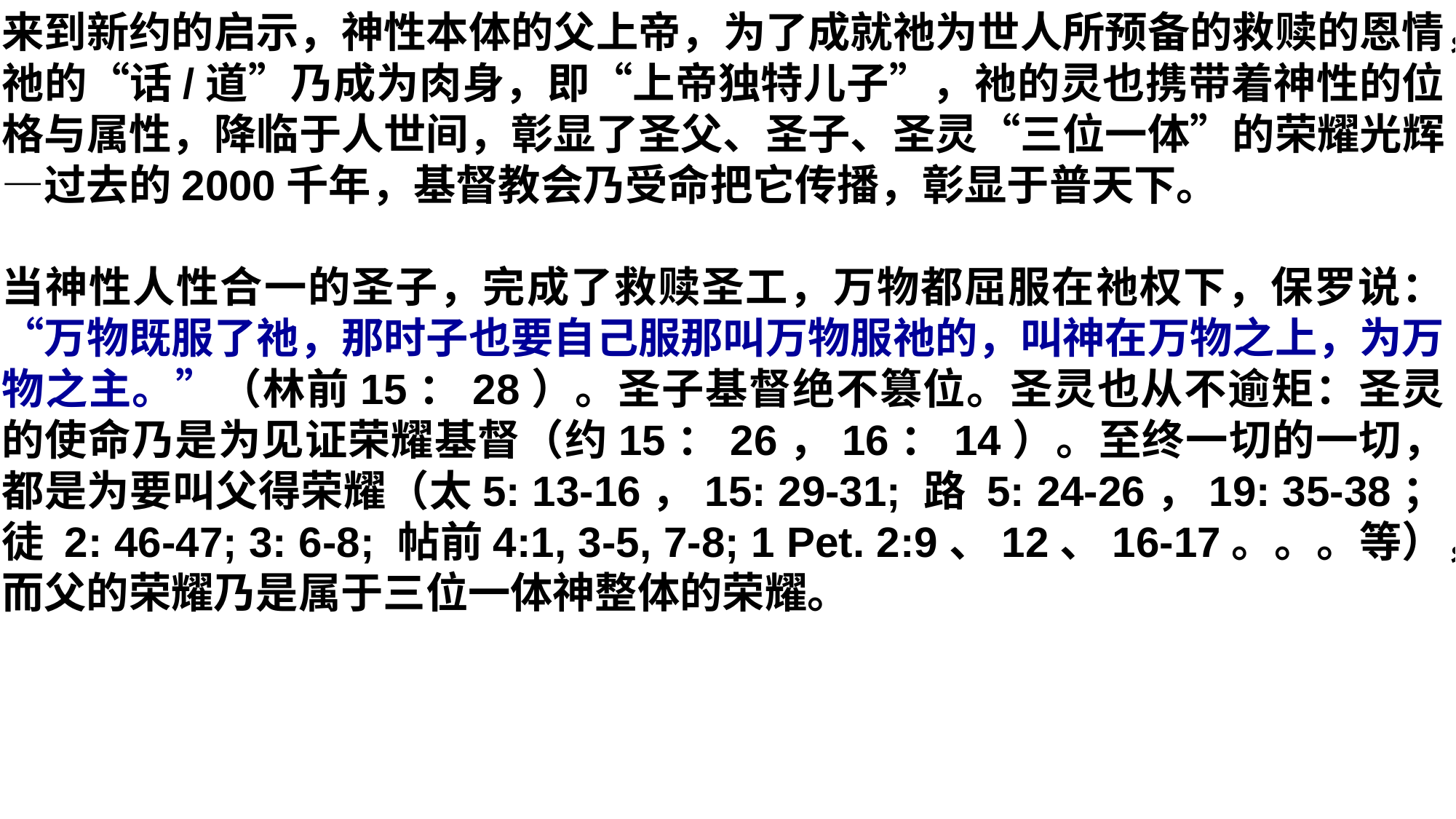

来到新约的启示，神性本体的父上帝，为了成就祂为世人所预备的救赎的恩情，祂的“话/道”乃成为肉身，即“上帝独特儿子”，祂的灵也携带着神性的位格与属性，降临于人世间，彰显了圣父、圣子、圣灵“三位一体”的荣耀光辉—过去的2000千年，基督教会乃受命把它传播，彰显于普天下。

当神性人性合一的圣子，完成了救赎圣工，万物都屈服在祂权下，保罗说：“万物既服了祂，那时子也要自己服那叫万物服祂的，叫神在万物之上，为万物之主。”（林前15：28）。圣子基督绝不篡位。圣灵也从不逾矩：圣灵的使命乃是为见证荣耀基督（约15：26，16：14）。至终一切的一切，都是为要叫父得荣耀（太5: 13-16，15: 29-31; 路 5: 24-26，19: 35-38；徒 2: 46-47; 3: 6-8; 帖前4:1, 3-5, 7-8; 1 Pet. 2:9、12、16-17。。。等），而父的荣耀乃是属于三位一体神整体的荣耀。